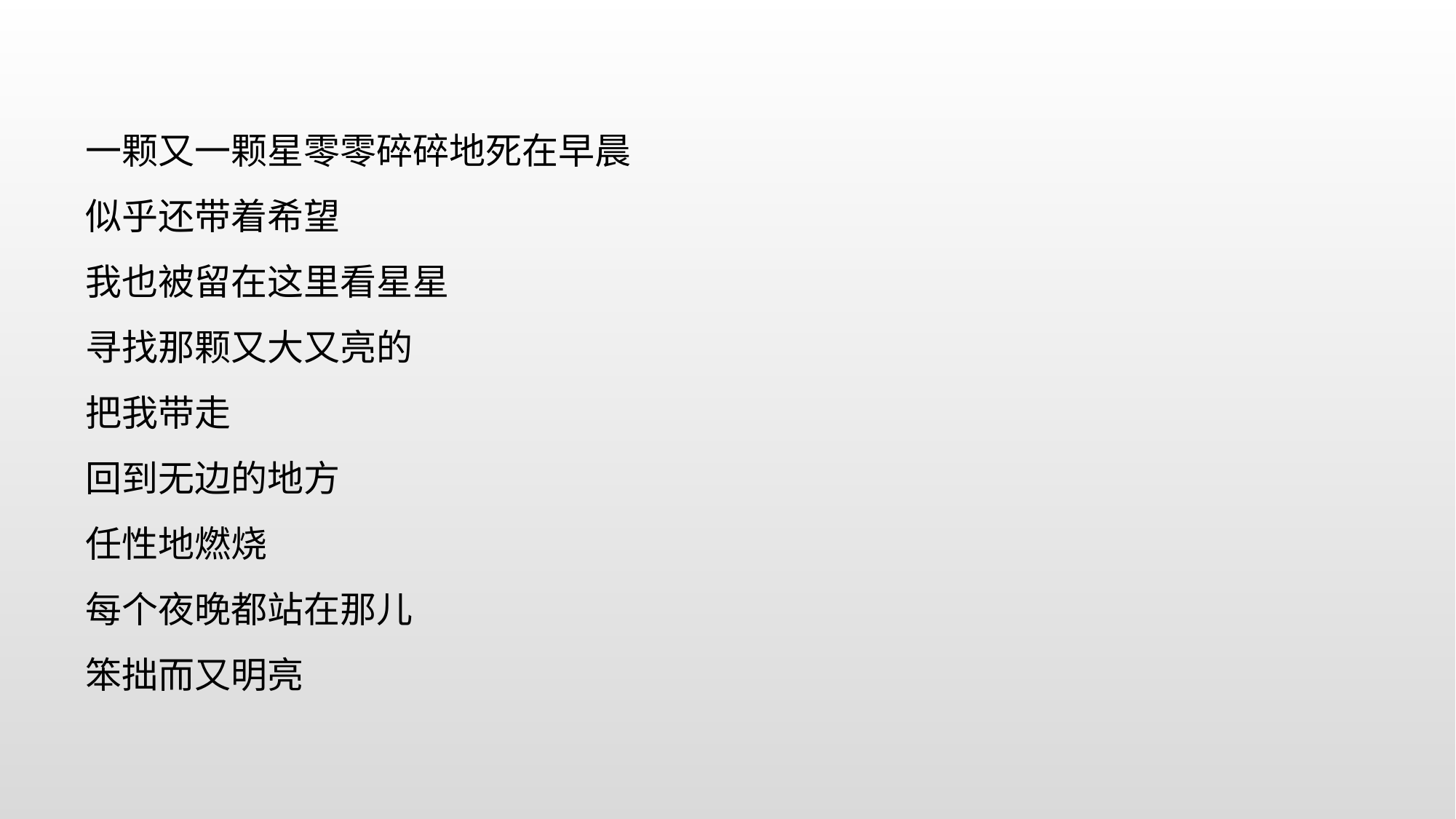

一颗又一颗星零零碎碎地死在早晨
似乎还带着希望
我也被留在这里看星星
寻找那颗又大又亮的
把我带走
回到无边的地方
任性地燃烧
每个夜晚都站在那儿
笨拙而又明亮